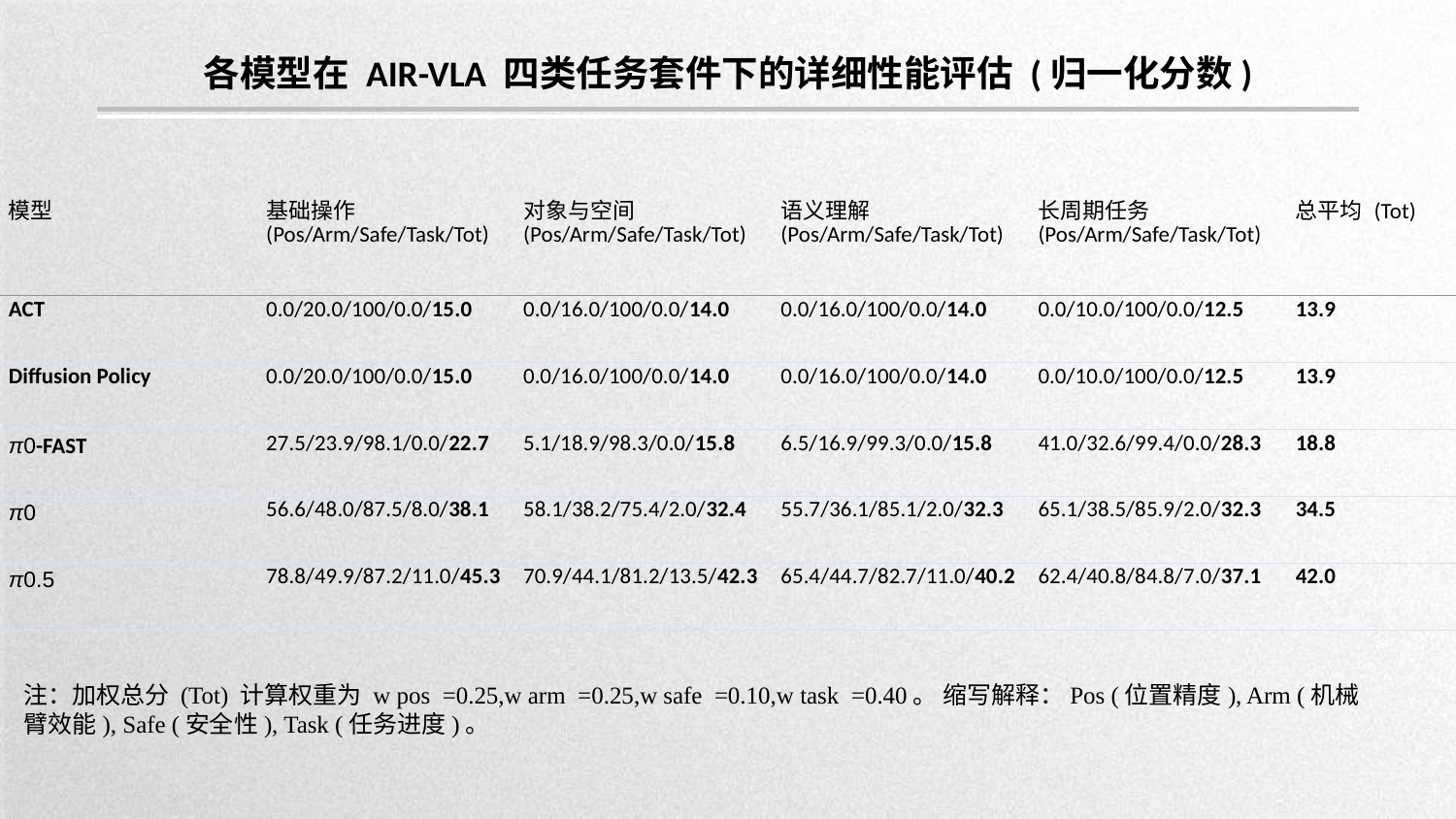

各模型在 AIR-VLA 四类任务套件下的详细性能评估 (归一化分数)
| 模型 | 基础操作 (Pos/Arm/Safe/Task/Tot) | 对象与空间 (Pos/Arm/Safe/Task/Tot) | 语义理解 (Pos/Arm/Safe/Task/Tot) | 长周期任务 (Pos/Arm/Safe/Task/Tot) | 总平均 (Tot) |
| --- | --- | --- | --- | --- | --- |
| ACT | 0.0/20.0/100/0.0/15.0 | 0.0/16.0/100/0.0/14.0 | 0.0/16.0/100/0.0/14.0 | 0.0/10.0/100/0.0/12.5 | 13.9 |
| Diffusion Policy | 0.0/20.0/100/0.0/15.0 | 0.0/16.0/100/0.0/14.0 | 0.0/16.0/100/0.0/14.0 | 0.0/10.0/100/0.0/12.5 | 13.9 |
| π0​-FAST | 27.5/23.9/98.1/0.0/22.7 | 5.1/18.9/98.3/0.0/15.8 | 6.5/16.9/99.3/0.0/15.8 | 41.0/32.6/99.4/0.0/28.3 | 18.8 |
| π0​ | 56.6/48.0/87.5/8.0/38.1 | 58.1/38.2/75.4/2.0/32.4 | 55.7/36.1/85.1/2.0/32.3 | 65.1/38.5/85.9/2.0/32.3 | 34.5 |
| π0.5​ | 78.8/49.9/87.2/11.0/45.3 | 70.9/44.1/81.2/13.5/42.3 | 65.4/44.7/82.7/11.0/40.2 | 62.4/40.8/84.8/7.0/37.1 | 42.0 |
注：加权总分 (Tot) 计算权重为 w pos ​ =0.25,w arm ​ =0.25,w safe ​ =0.10,w task ​ =0.40。 缩写解释：Pos (位置精度), Arm (机械臂效能), Safe (安全性), Task (任务进度)。